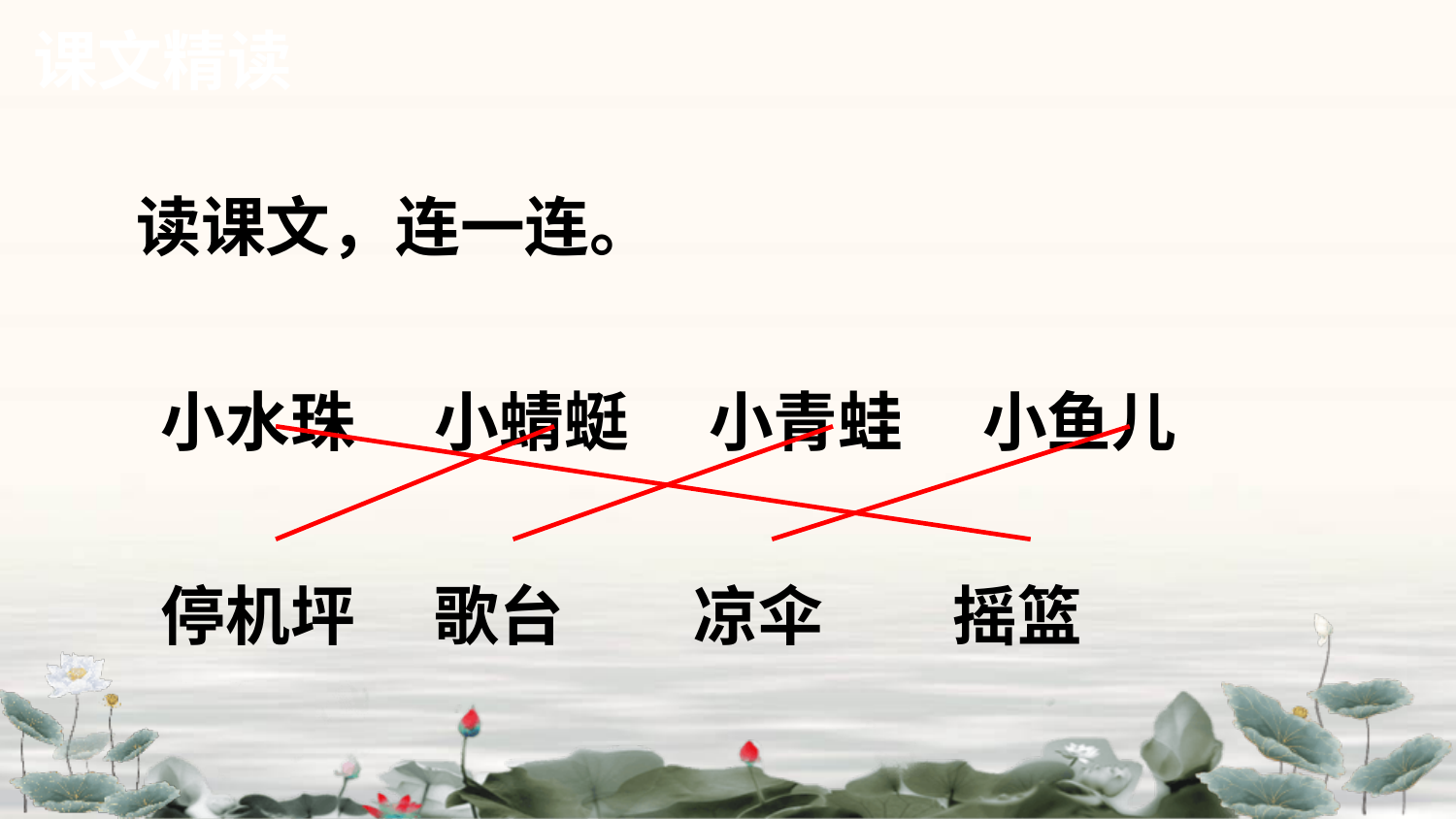

课文精读
读课文，连一连。
小水珠　 小蜻蜓　 小青蛙　 小鱼儿
停机坪　 歌台　　凉伞　　摇篮